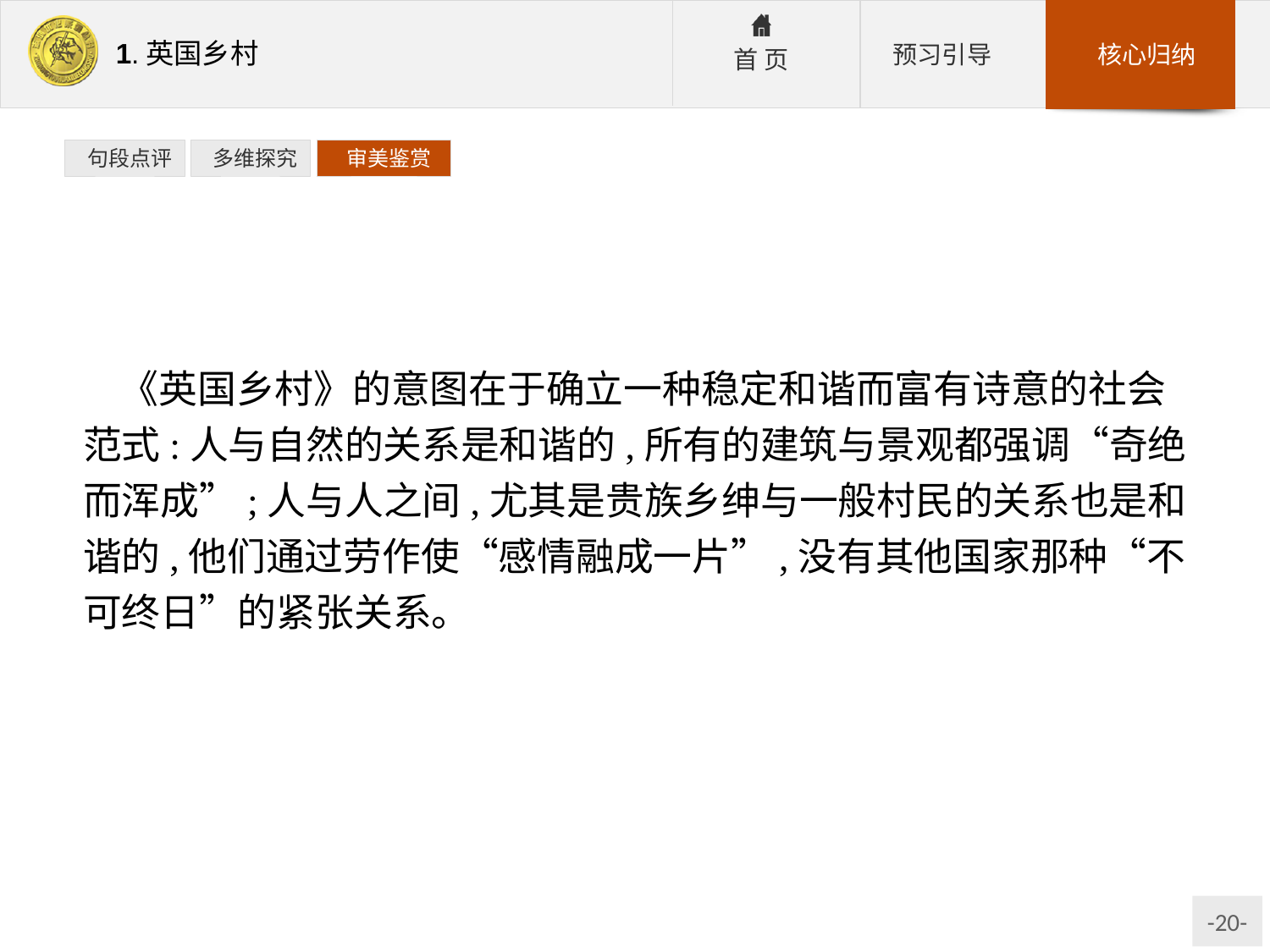

句段点评
 多维探究
 审美鉴赏
《英国乡村》的意图在于确立一种稳定和谐而富有诗意的社会范式:人与自然的关系是和谐的,所有的建筑与景观都强调“奇绝而浑成”;人与人之间,尤其是贵族乡绅与一般村民的关系也是和谐的,他们通过劳作使“感情融成一片”,没有其他国家那种“不可终日”的紧张关系。